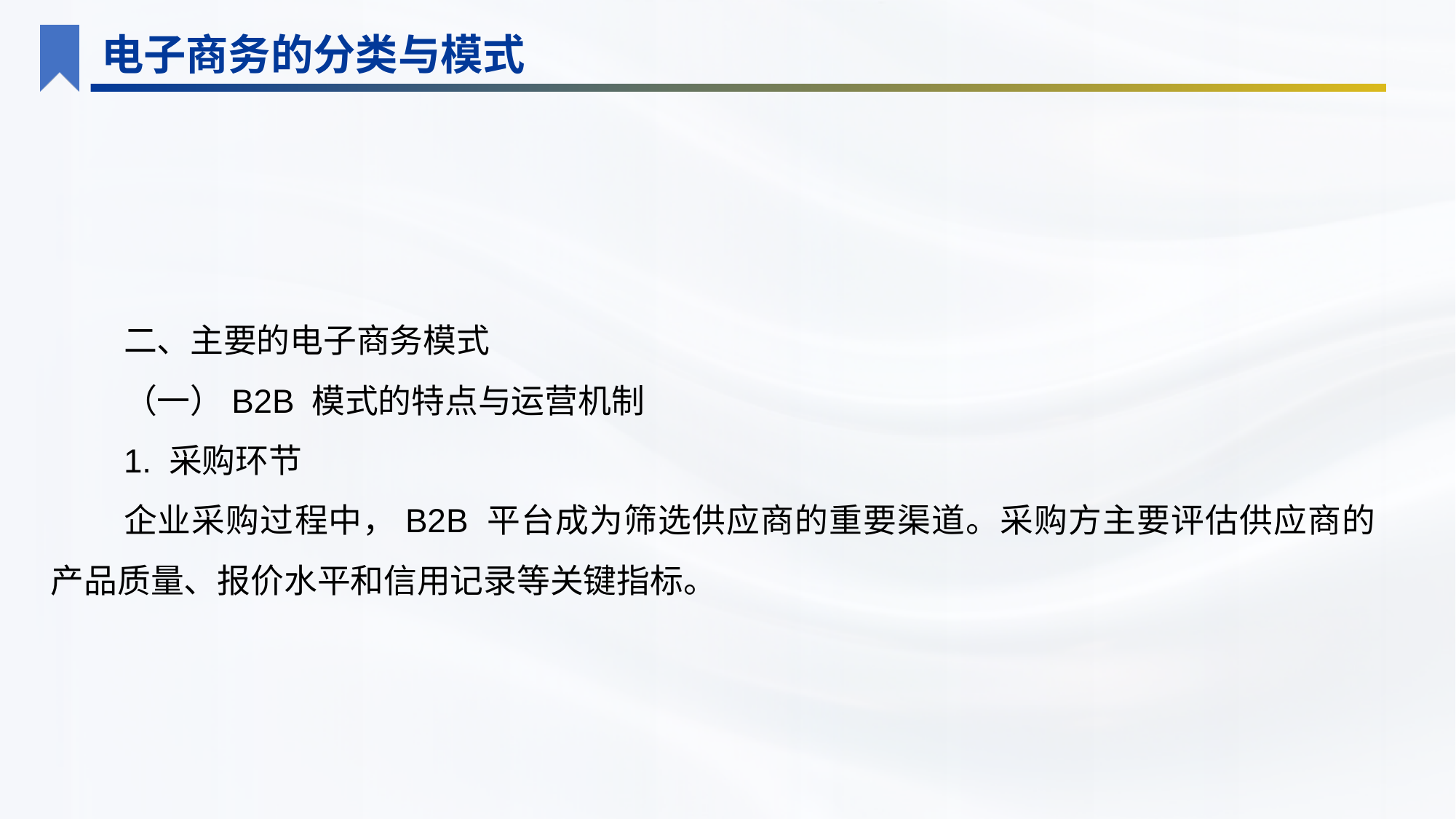

电子商务的分类与模式
二、主要的电子商务模式
（一）B2B 模式的特点与运营机制
1. 采购环节
企业采购过程中，B2B 平台成为筛选供应商的重要渠道。采购方主要评估供应商的产品质量、报价水平和信用记录等关键指标。